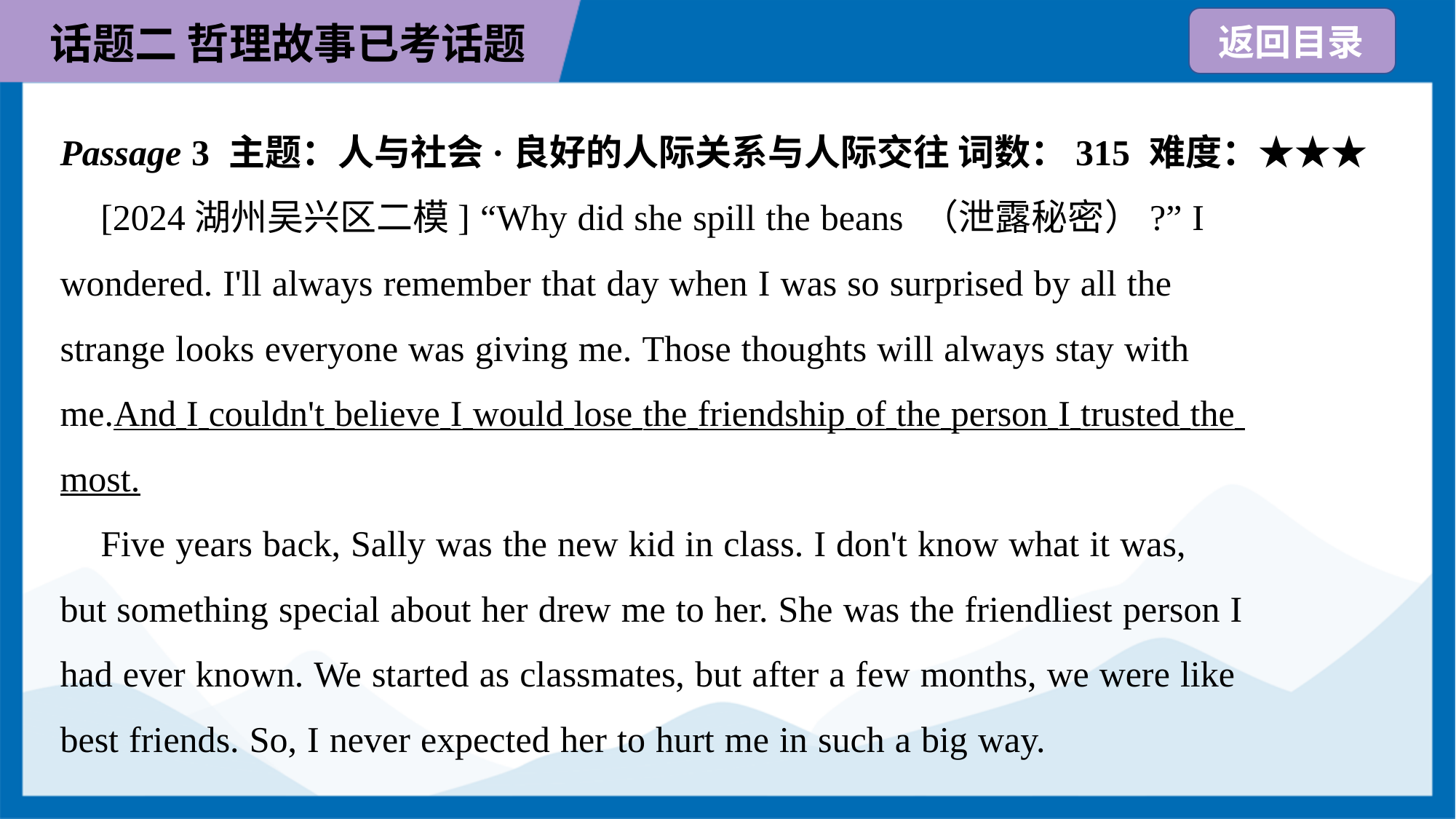

Passage 3 主题：人与社会·良好的人际关系与人际交往 词数：315 难度：★★★
    [2024湖州吴兴区二模] “Why did she spill the beans （泄露秘密）?” I
wondered. I'll always remember that day when I was so surprised by all the
strange looks everyone was giving me. Those thoughts will always stay with
me.And I couldn't believe I would lose the friendship of the person I trusted the
most.
    Five years back, Sally was the new kid in class. I don't know what it was,
but something special about her drew me to her. She was the friendliest person I
had ever known. We started as classmates, but after a few months, we were like
best friends. So, I never expected her to hurt me in such a big way.